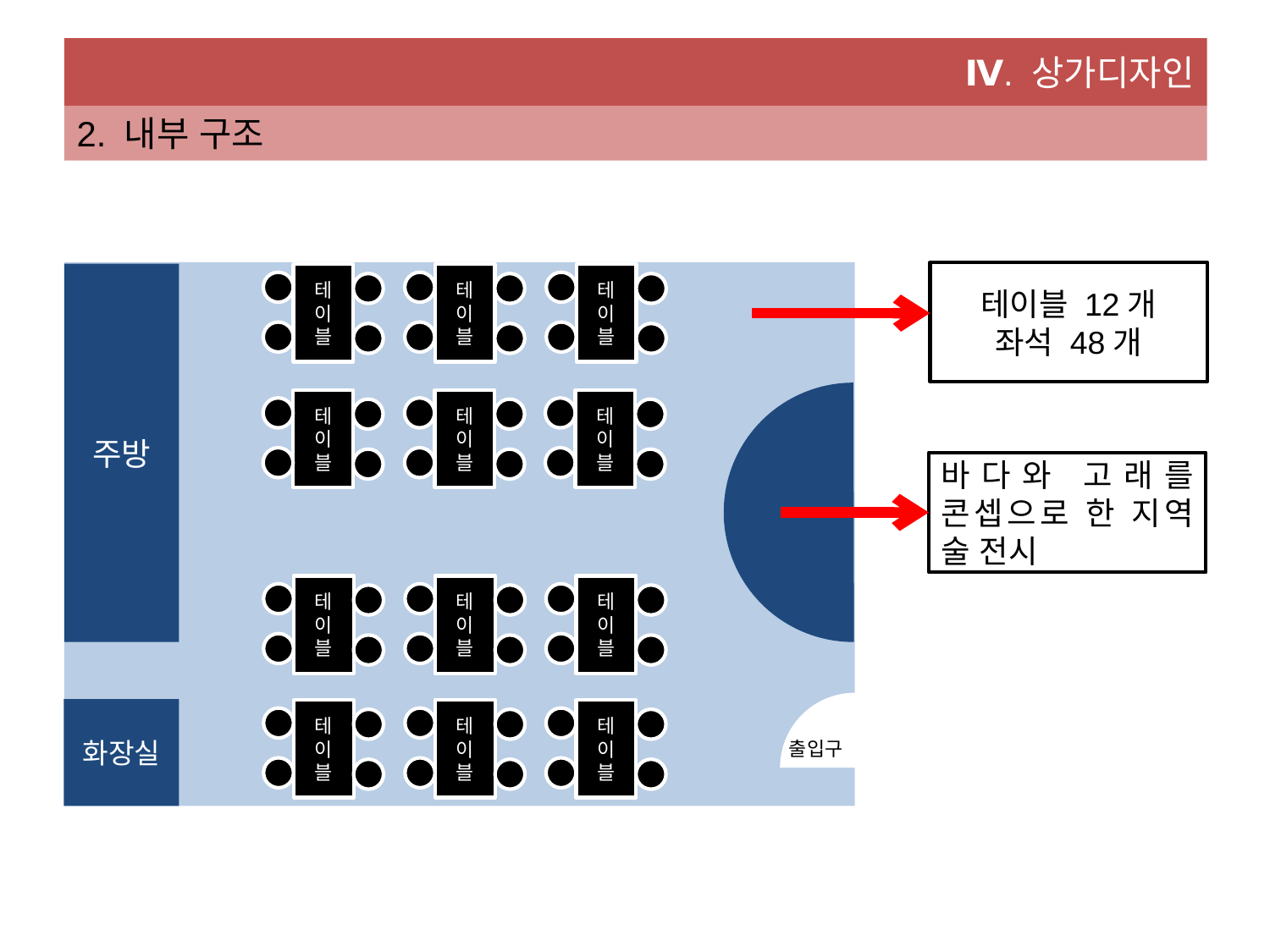

Ⅳ. 상가디자인
2. 내부 구조
테이블 12개
좌석 48개

주방

테
이
블

테
이
블

테
이
블

테
이
블

테
이
블

테
이
블

바다와 고래를 콘셉으로 한 지역 술 전시

테
이
블

테
이
블

테
이
블

화장실

테
이
블

테
이
블

테
이
블

출입구